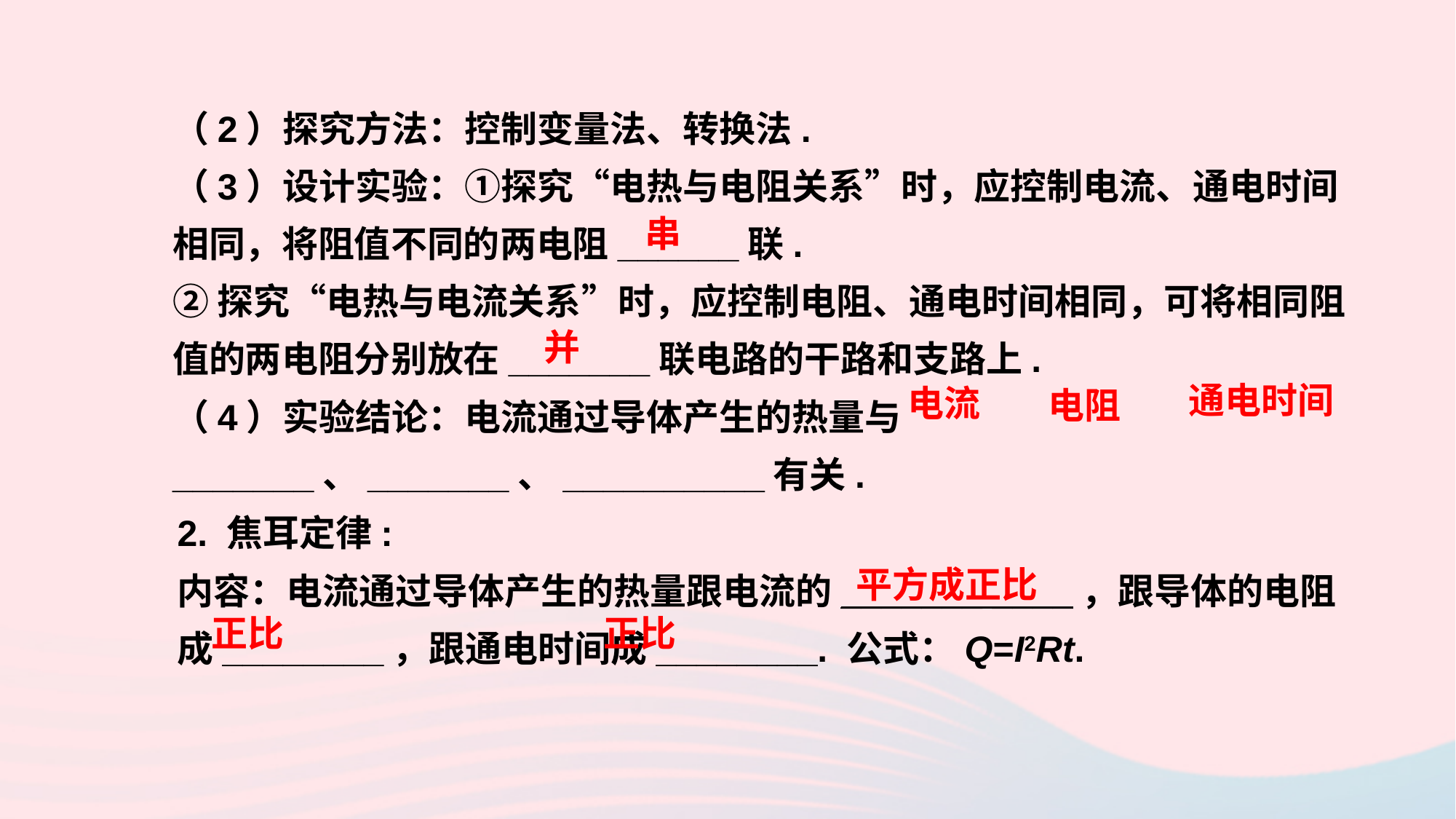

（2）探究方法：控制变量法、转换法.
（3）设计实验：①探究“电热与电阻关系”时，应控制电流、通电时间相同，将阻值不同的两电阻______联.
②探究“电热与电流关系”时，应控制电阻、通电时间相同，可将相同阻值的两电阻分别放在_______联电路的干路和支路上.
（4）实验结论：电流通过导体产生的热量与_______、_______、__________有关.
串
并
通电时间
电流
电阻
2. 焦耳定律:
内容：电流通过导体产生的热量跟电流的_______ ____，跟导体的电阻成________，跟通电时间成________. 公式：Q=I2Rt.
平方成正比
正比
正比